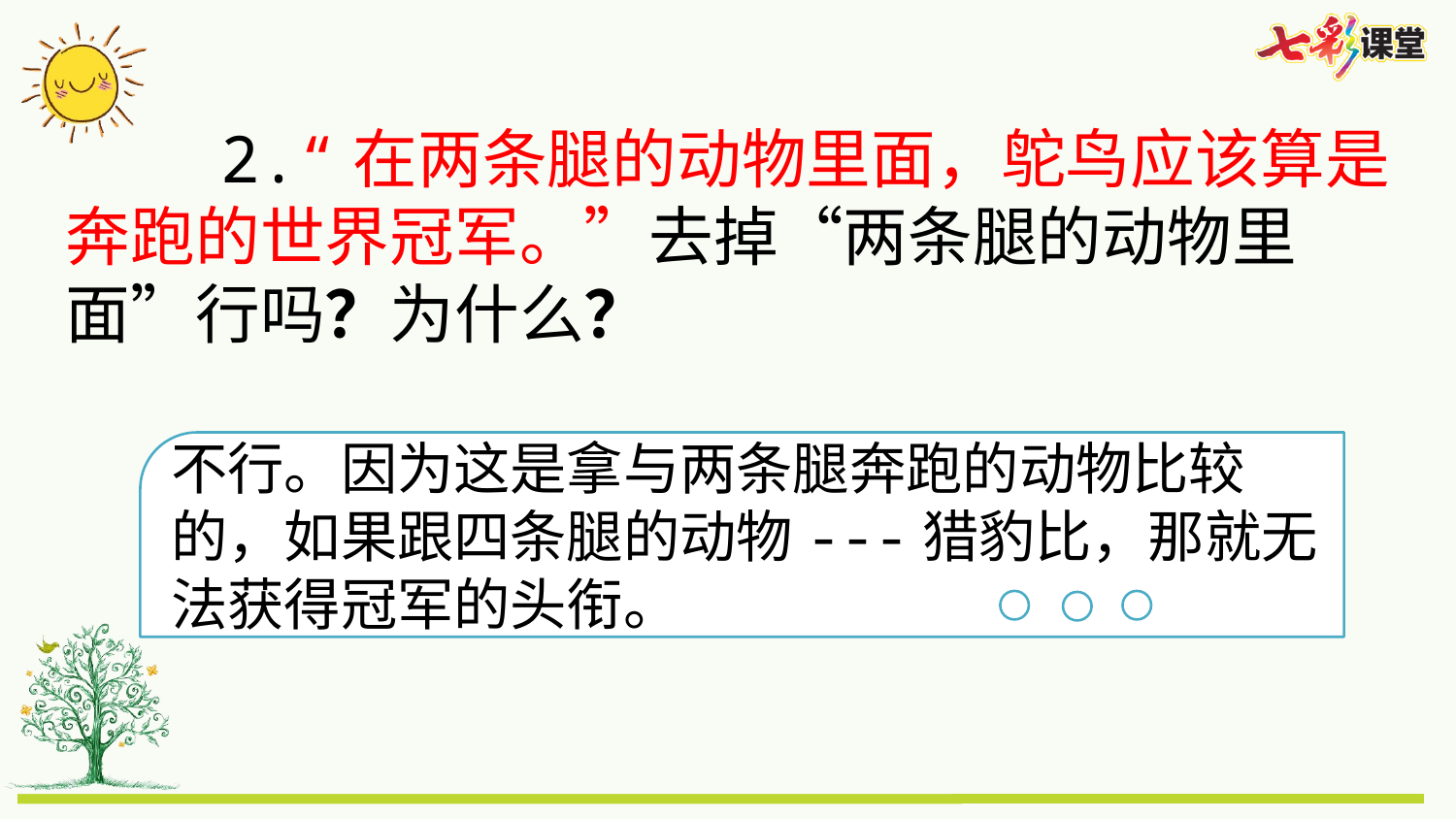

2.“在两条腿的动物里面，鸵鸟应该算是奔跑的世界冠军。”去掉“两条腿的动物里面”行吗？为什么？
不行。因为这是拿与两条腿奔跑的动物比较的，如果跟四条腿的动物---猎豹比，那就无法获得冠军的头衔。